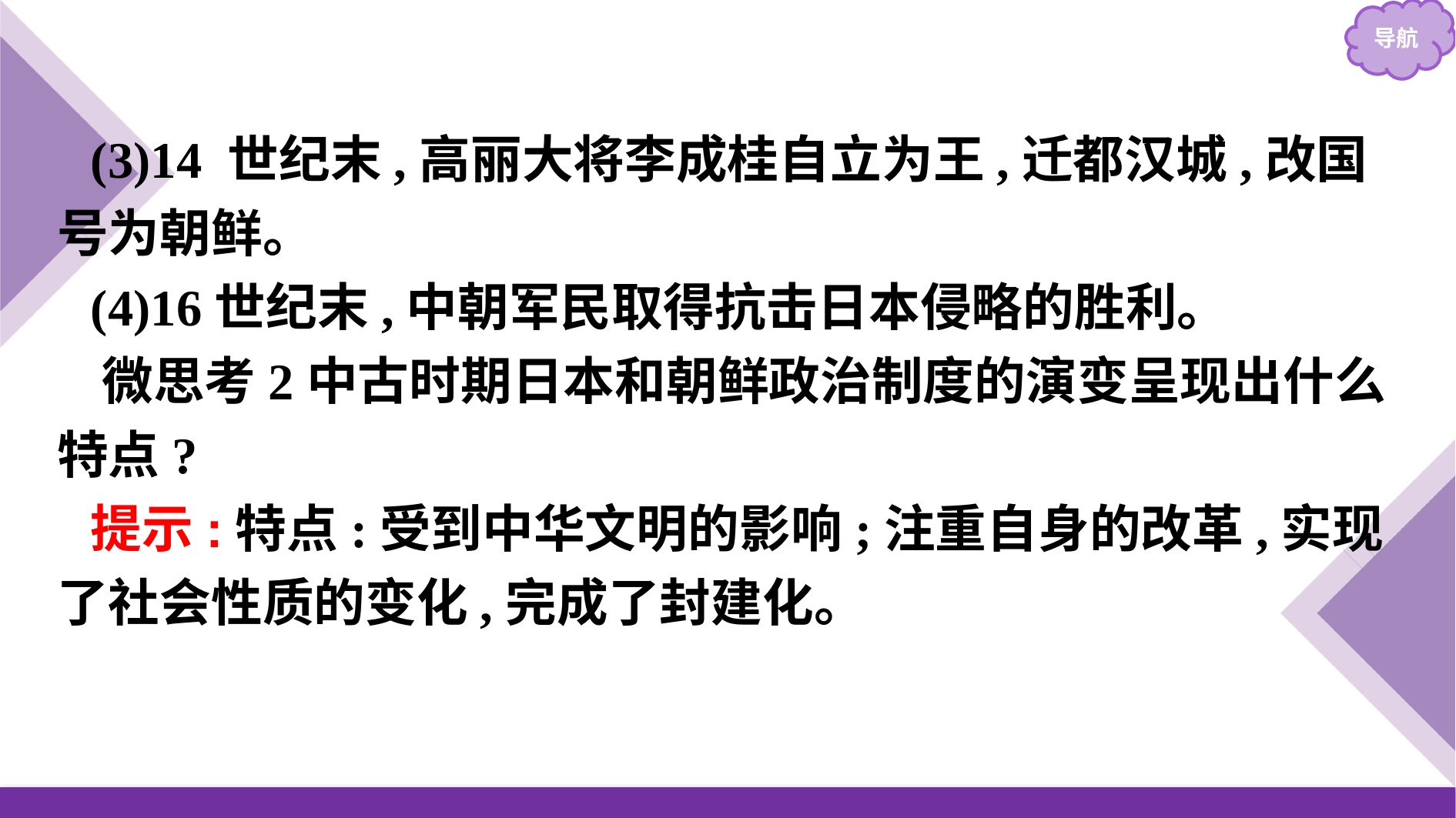

(3)14 世纪末,高丽大将李成桂自立为王,迁都汉城,改国号为朝鲜。
(4)16世纪末,中朝军民取得抗击日本侵略的胜利。
微思考2中古时期日本和朝鲜政治制度的演变呈现出什么特点?
提示:特点:受到中华文明的影响;注重自身的改革,实现了社会性质的变化,完成了封建化。